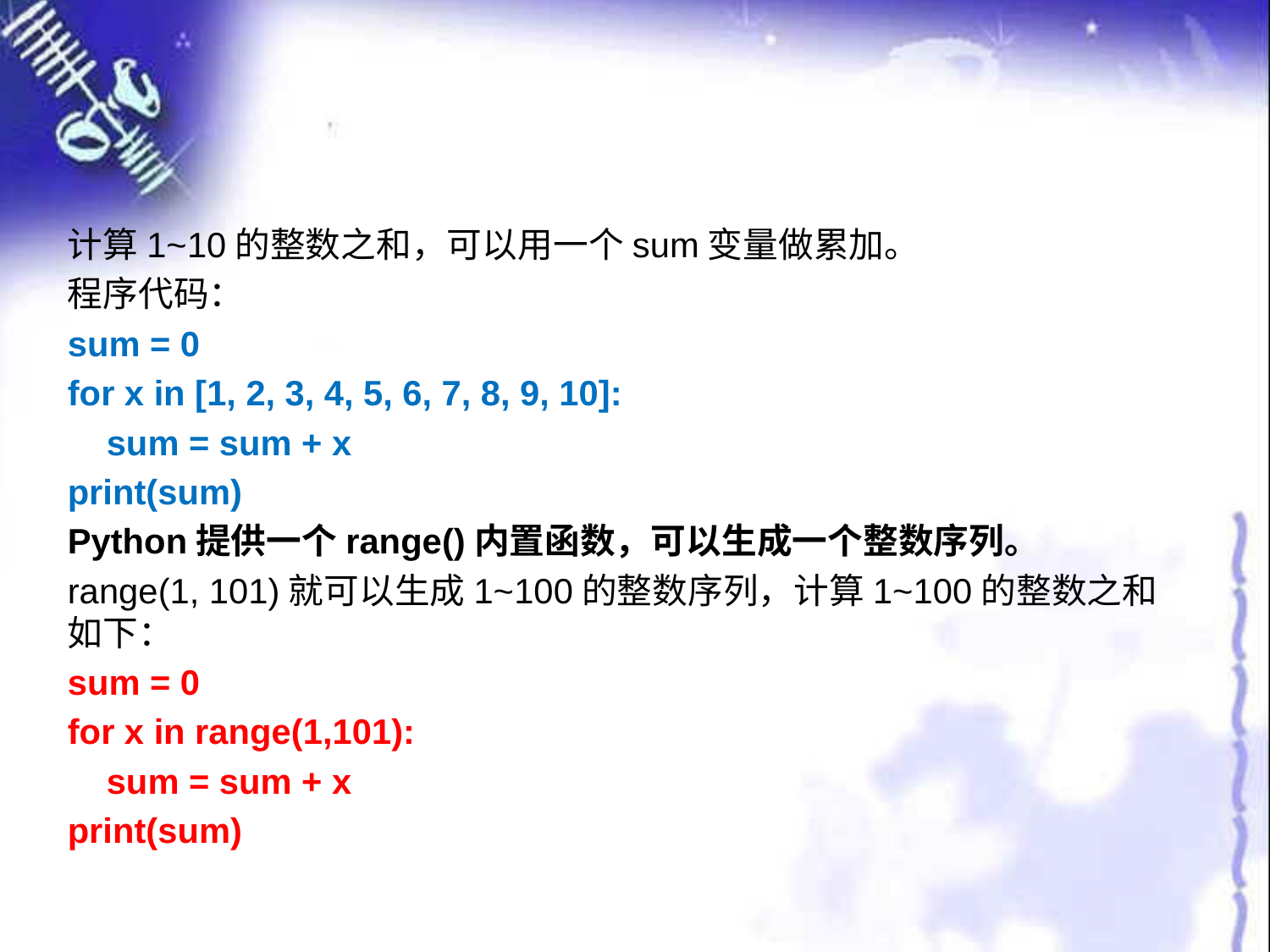

#
计算1~10的整数之和，可以用一个sum变量做累加。
程序代码：
sum = 0
for x in [1, 2, 3, 4, 5, 6, 7, 8, 9, 10]:
    sum = sum + x
print(sum)
Python提供一个range()内置函数，可以生成一个整数序列。
range(1, 101)就可以生成1~100的整数序列，计算1~100的整数之和如下：
sum = 0
for x in range(1,101):
    sum = sum + x
print(sum)